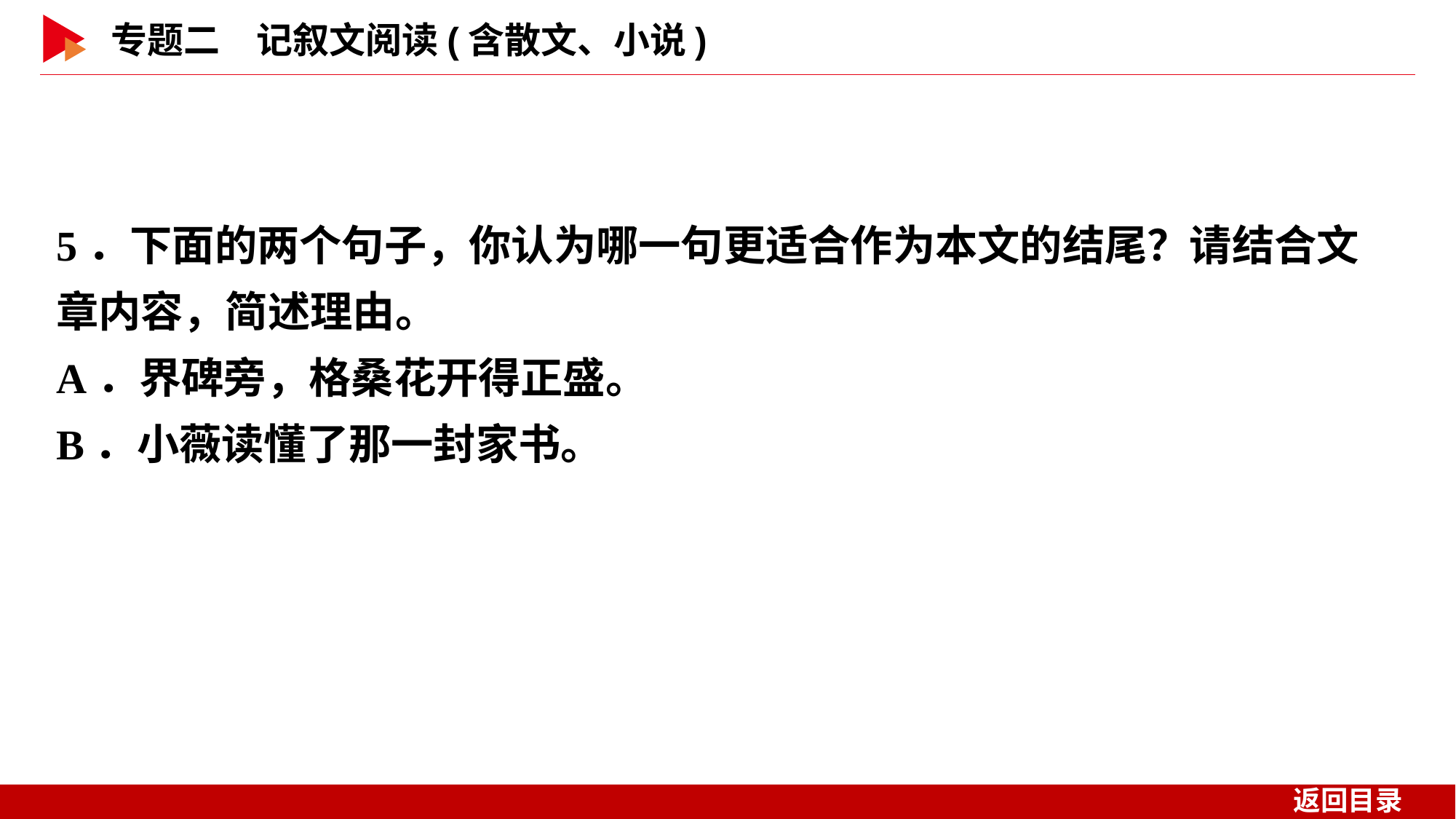

5．下面的两个句子，你认为哪一句更适合作为本文的结尾？请结合文章内容，简述理由。
A．界碑旁，格桑花开得正盛。
B．小薇读懂了那一封家书。